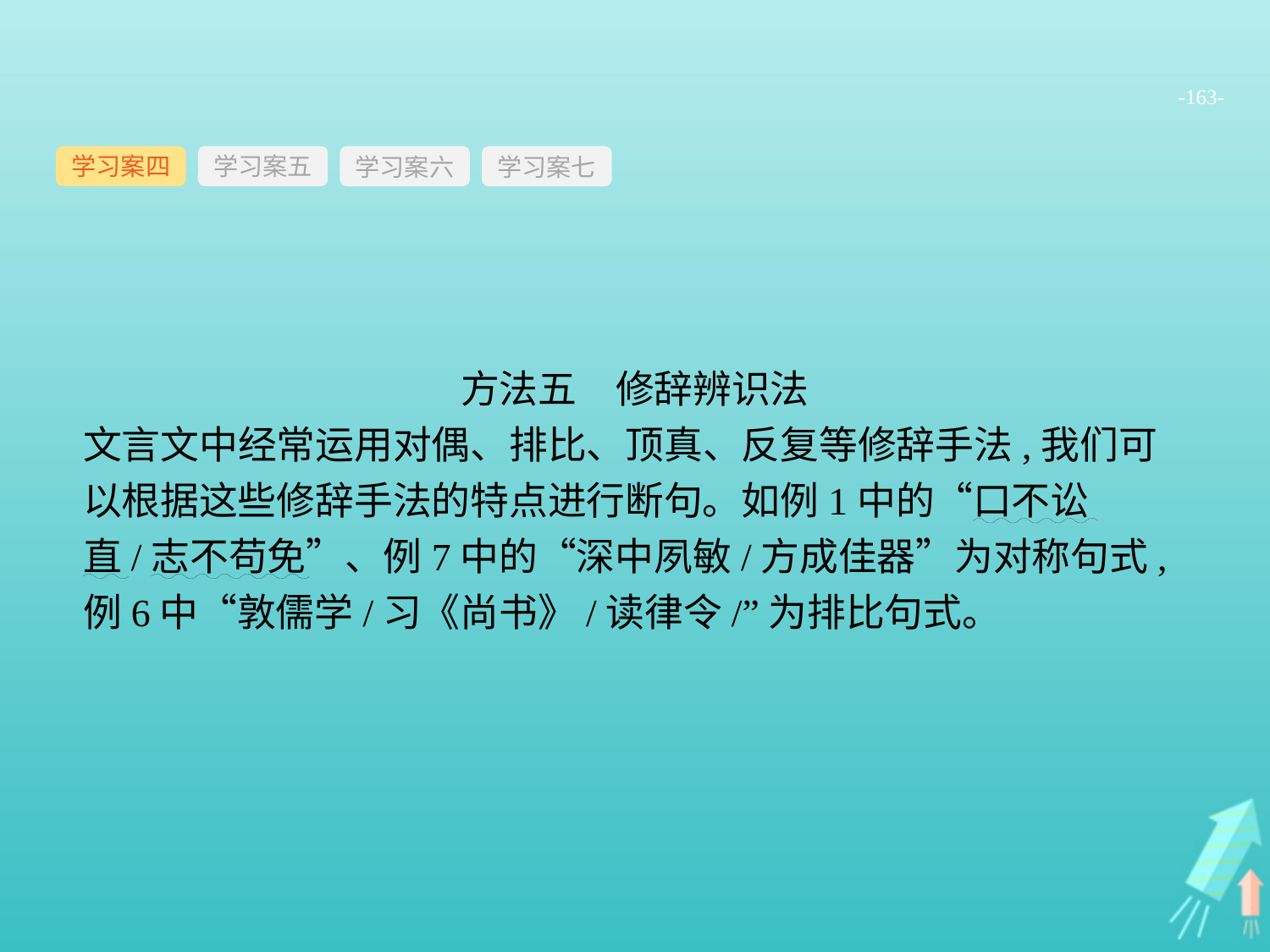

-163-
学习案四
学习案六
学习案七
学习案五
方法五　修辞辨识法
文言文中经常运用对偶、排比、顶真、反复等修辞手法,我们可以根据这些修辞手法的特点进行断句。如例1中的“口不讼直/志不苟免”、例7中的“深中夙敏/方成佳器”为对称句式,例6中“敦儒学/习《尚书》/读律令/”为排比句式。